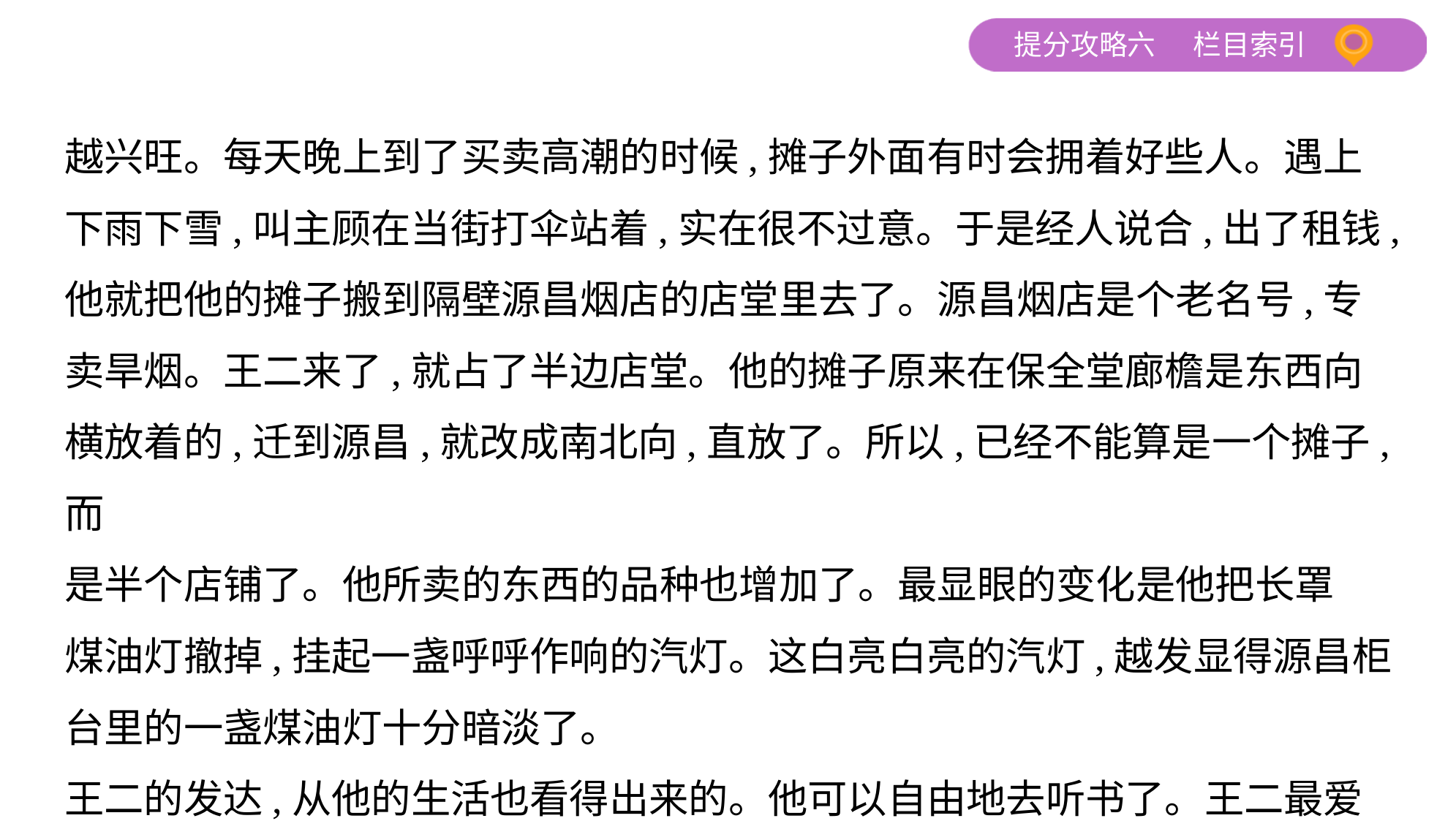

越兴旺。每天晚上到了买卖高潮的时候,摊子外面有时会拥着好些人。遇上
下雨下雪,叫主顾在当街打伞站着,实在很不过意。于是经人说合,出了租钱,
他就把他的摊子搬到隔壁源昌烟店的店堂里去了。源昌烟店是个老名号,专
卖旱烟。王二来了,就占了半边店堂。他的摊子原来在保全堂廊檐是东西向
横放着的,迁到源昌,就改成南北向,直放了。所以,已经不能算是一个摊子,而
是半个店铺了。他所卖的东西的品种也增加了。最显眼的变化是他把长罩
煤油灯撤掉,挂起一盏呼呼作响的汽灯。这白亮白亮的汽灯,越发显得源昌柜
台里的一盏煤油灯十分暗淡了。
王二的发达,从他的生活也看得出来的。他可以自由地去听书了。王二最爱